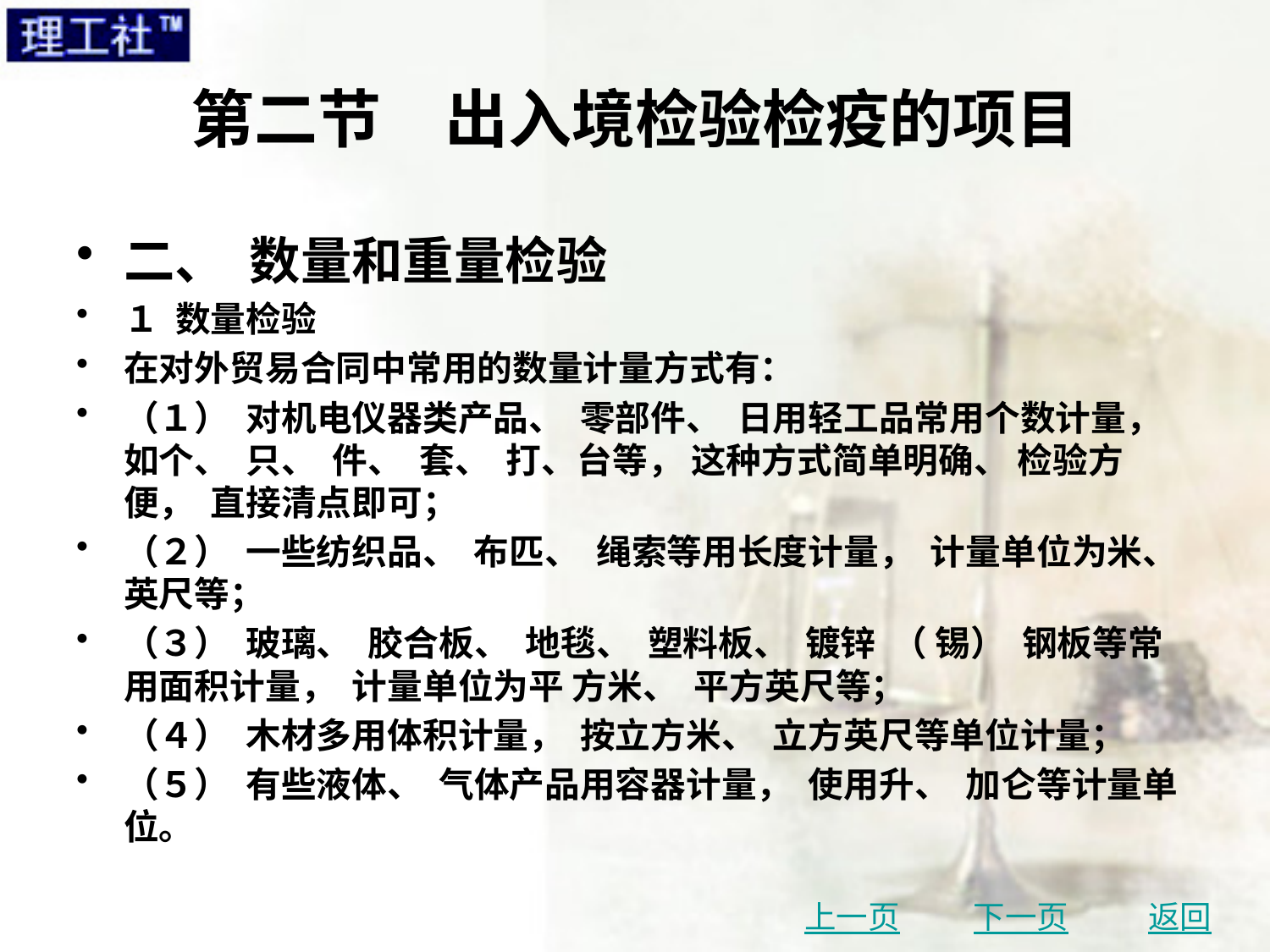

# 第二节　出入境检验检疫的项目
二、  数量和重量检验
１  数量检验
在对外贸易合同中常用的数量计量方式有：
（１）  对机电仪器类产品、  零部件、  日用轻工品常用个数计量，   如个、  只、  件、  套、  打、台等， 这种方式简单明确、 检验方便，  直接清点即可；
（２）  一些纺织品、  布匹、  绳索等用长度计量，  计量单位为米、  英尺等；
（３）  玻璃、  胶合板、  地毯、  塑料板、  镀锌  （ 锡）  钢板等常用面积计量，  计量单位为平 方米、  平方英尺等；
（４）  木材多用体积计量，  按立方米、  立方英尺等单位计量；
（５）  有些液体、  气体产品用容器计量，  使用升、  加仑等计量单位。

上一页
下一页
返回